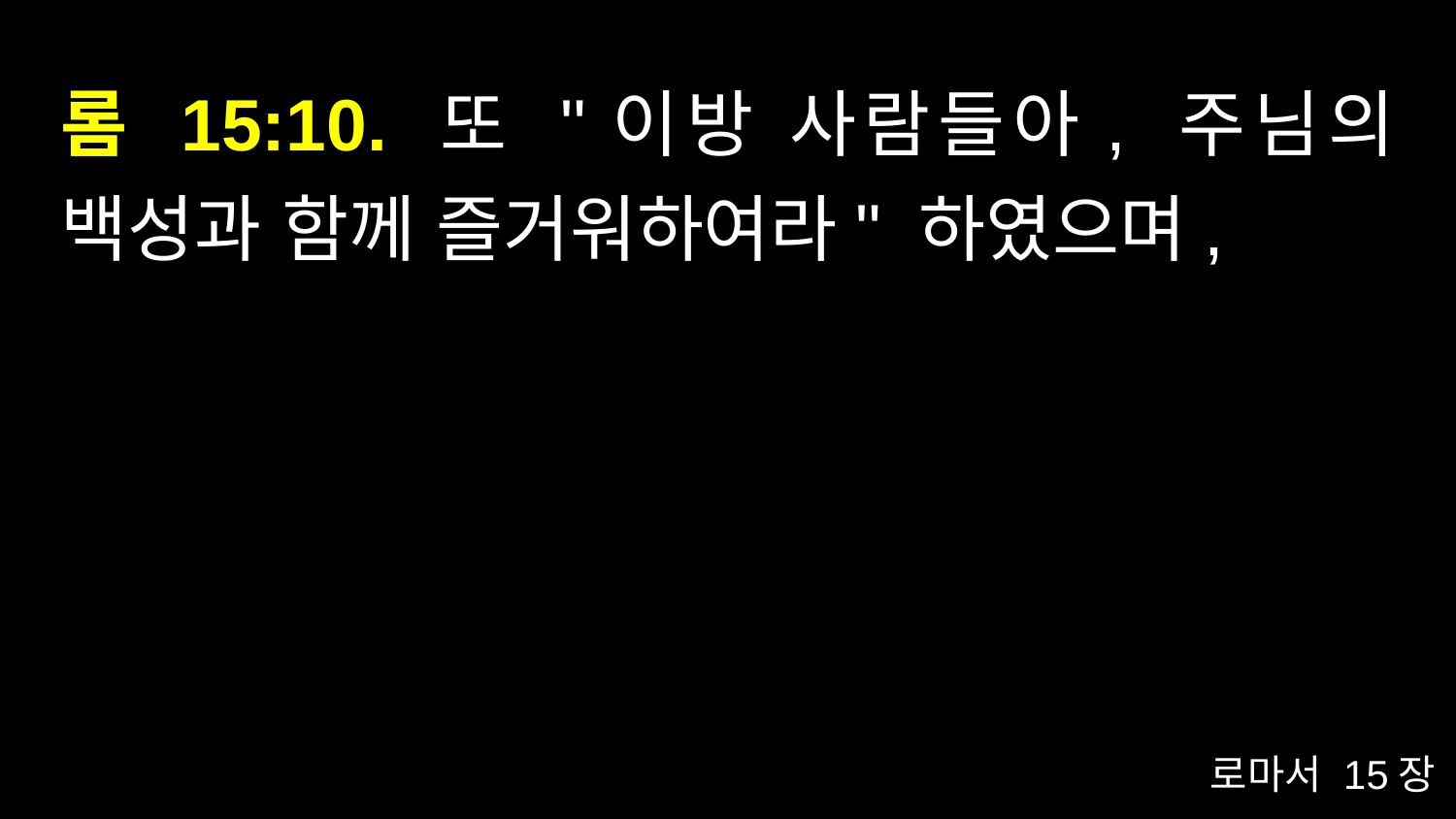

# 롬 15:10. 또 "이방 사람들아, 주님의 백성과 함께 즐거워하여라" 하였으며,
로마서 15장